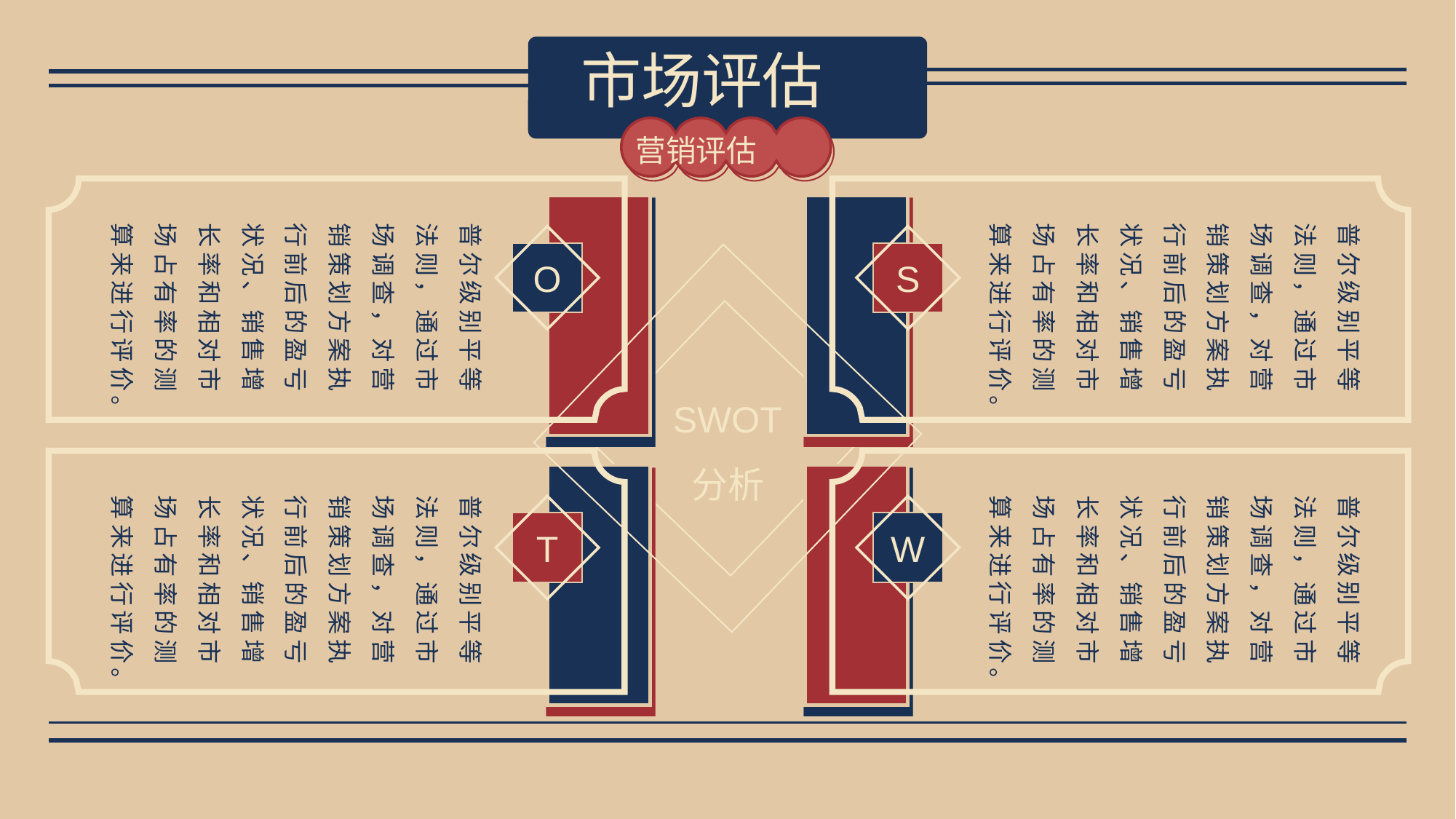

市场评估
营销评估

普尔级别平等法则，通过市场调查，对营销策划方案执行前后的盈亏状况、销售增长率和相对市场占有率的测算来进行评价。
普尔级别平等法则，通过市场调查，对营销策划方案执行前后的盈亏状况、销售增长率和相对市场占有率的测算来进行评价。

O
S

SWOT
分析

普尔级别平等法则，通过市场调查，对营销策划方案执行前后的盈亏状况、销售增长率和相对市场占有率的测算来进行评价。
普尔级别平等法则，通过市场调查，对营销策划方案执行前后的盈亏状况、销售增长率和相对市场占有率的测算来进行评价。

T
W